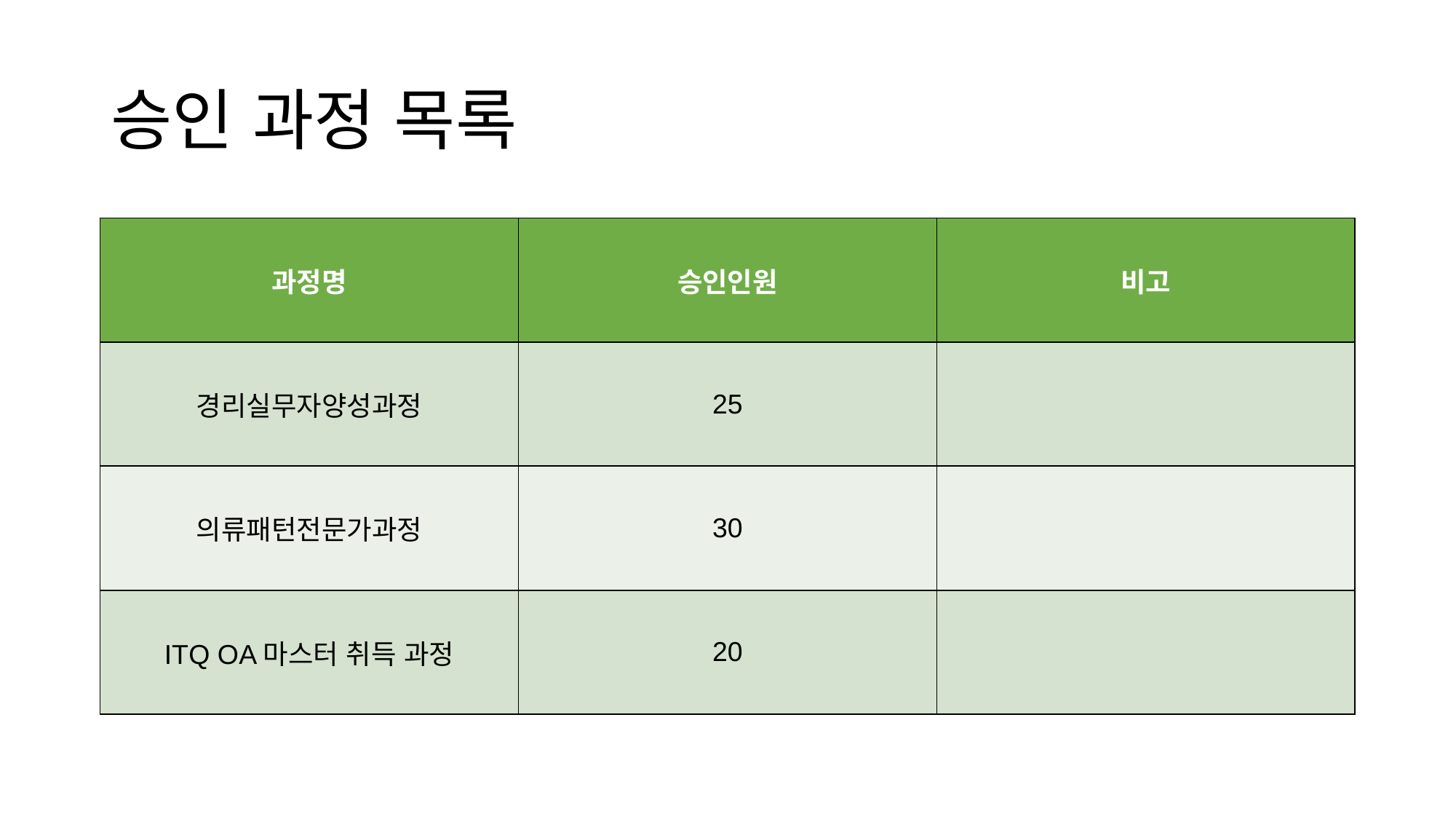

# 승인 과정 목록
| 과정명 | 승인인원 | 비고 |
| --- | --- | --- |
| 경리실무자양성과정 | 25 |  |
| 의류패턴전문가과정 | 30 |  |
| ITQ OA마스터 취득 과정 | 20 |  |